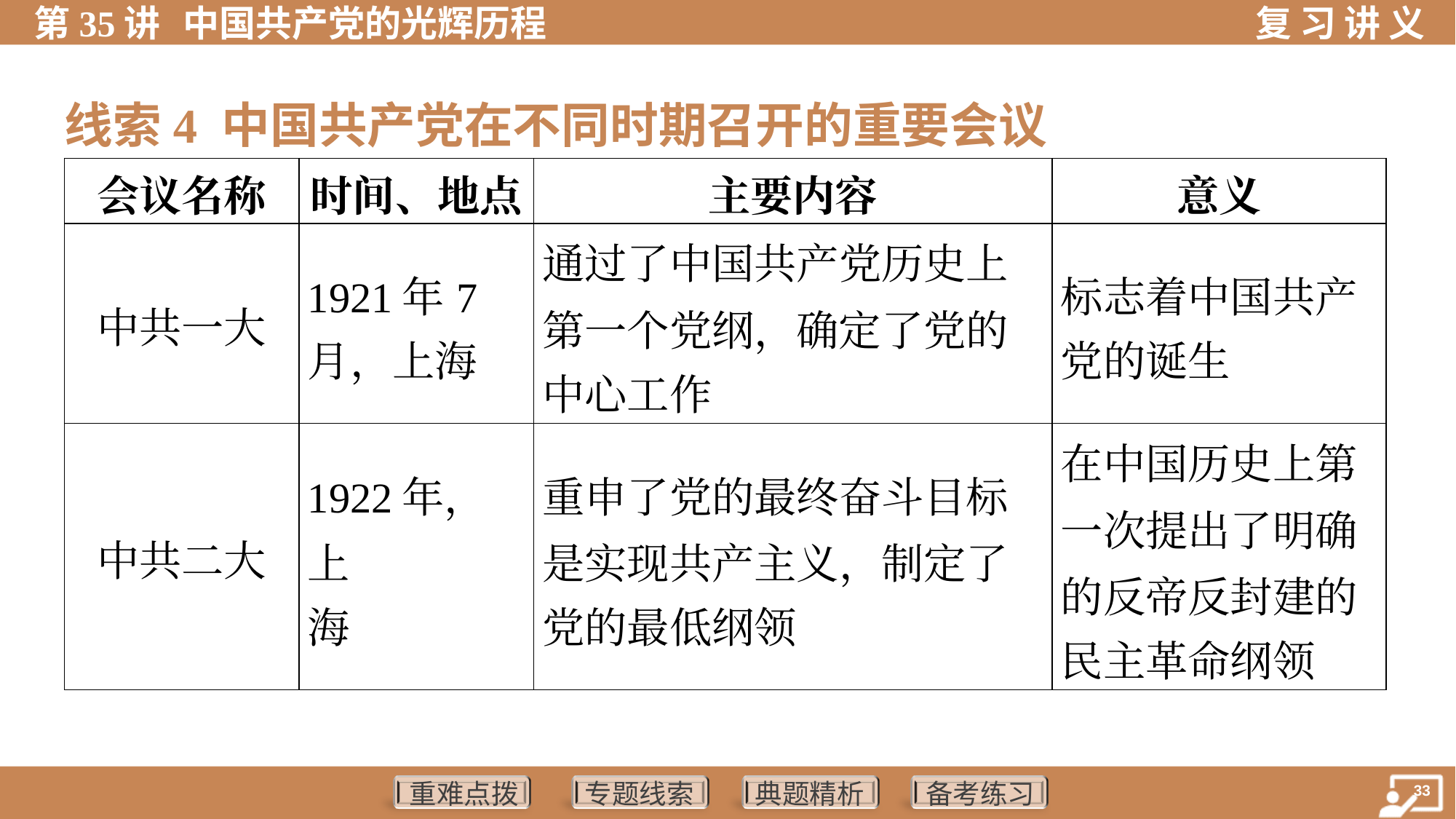

线索4 中国共产党在不同时期召开的重要会议
| 会议名称 | 时间、地点 | 主要内容 | 意义 |
| --- | --- | --- | --- |
| 中共一大 | 1921年7 月，上海 | 通过了中国共产党历史上 第一个党纲，确定了党的 中心工作 | 标志着中国共产 党的诞生 |
| 中共二大 | 1922年，上 海 | 重申了党的最终奋斗目标 是实现共产主义，制定了 党的最低纲领 | 在中国历史上第 一次提出了明确 的反帝反封建的 民主革命纲领 |